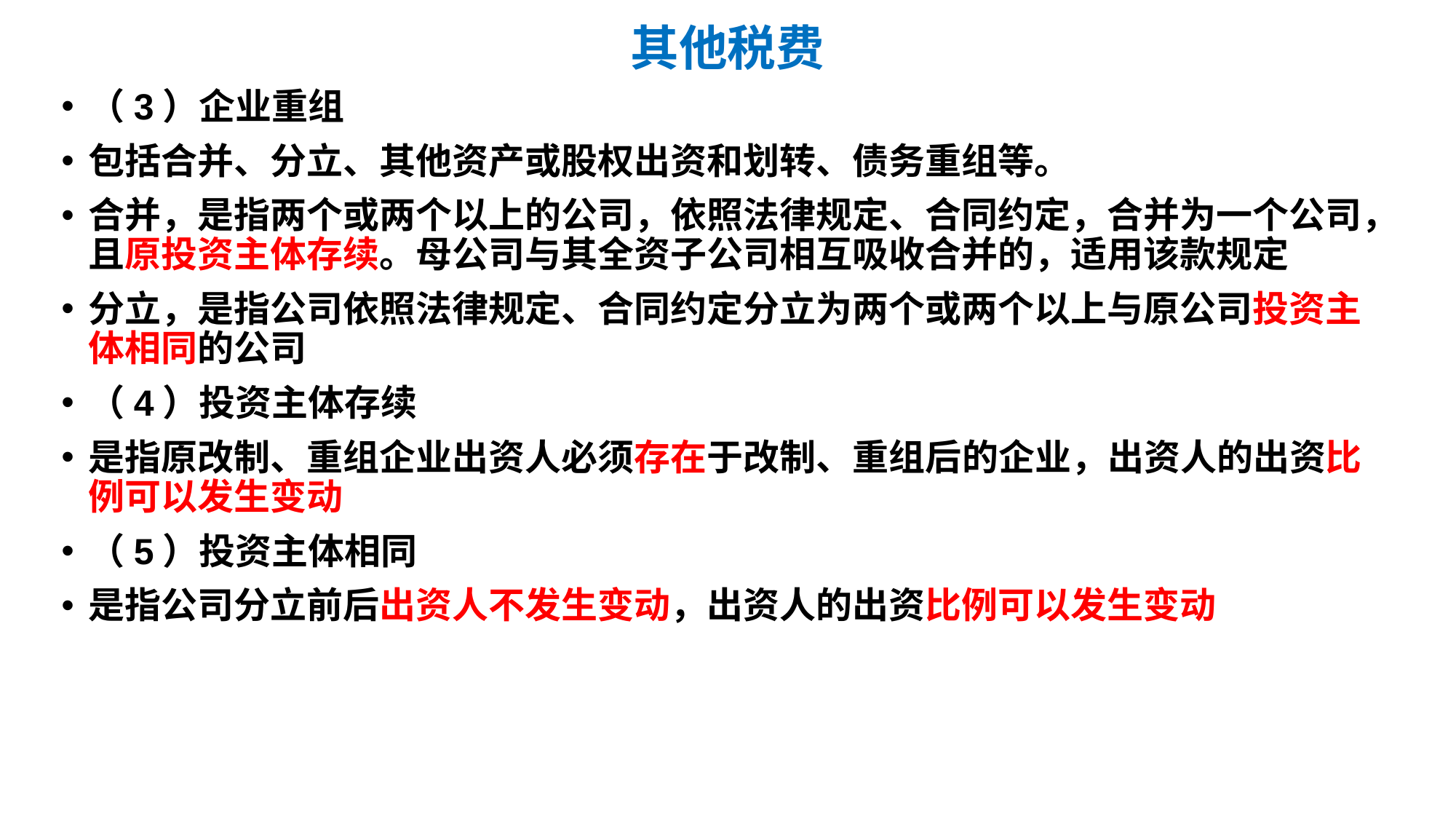

# 其他税费
（3）企业重组
包括合并、分立、其他资产或股权出资和划转、债务重组等。
合并，是指两个或两个以上的公司，依照法律规定、合同约定，合并为一个公司，且原投资主体存续。母公司与其全资子公司相互吸收合并的，适用该款规定
分立，是指公司依照法律规定、合同约定分立为两个或两个以上与原公司投资主体相同的公司
（4）投资主体存续
是指原改制、重组企业出资人必须存在于改制、重组后的企业，出资人的出资比例可以发生变动
（5）投资主体相同
是指公司分立前后出资人不发生变动，出资人的出资比例可以发生变动